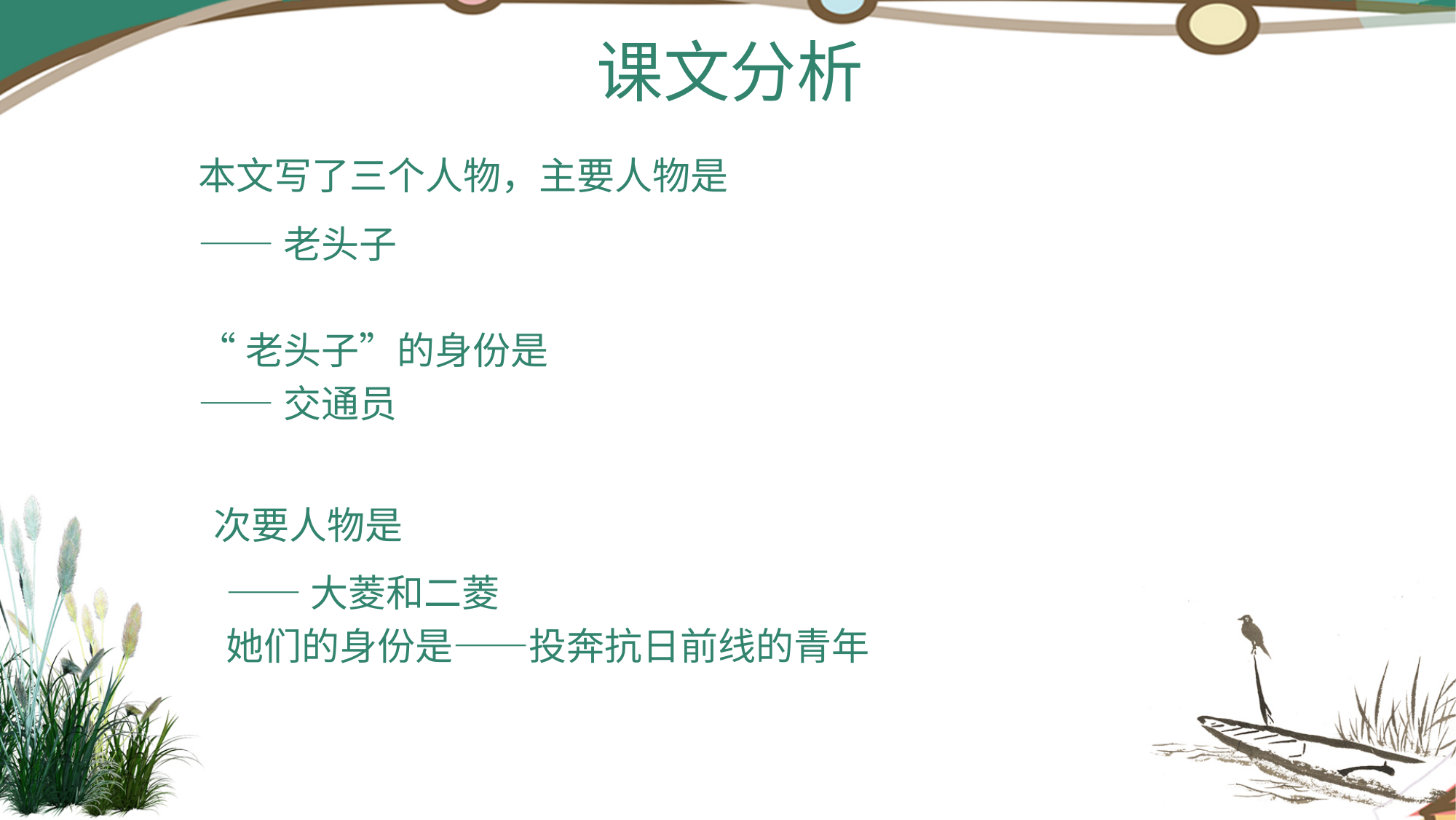

课文分析
本文写了三个人物，主要人物是
——老头子

“老头子”的身份是
——交通员
次要人物是
——大菱和二菱
她们的身份是——投奔抗日前线的青年